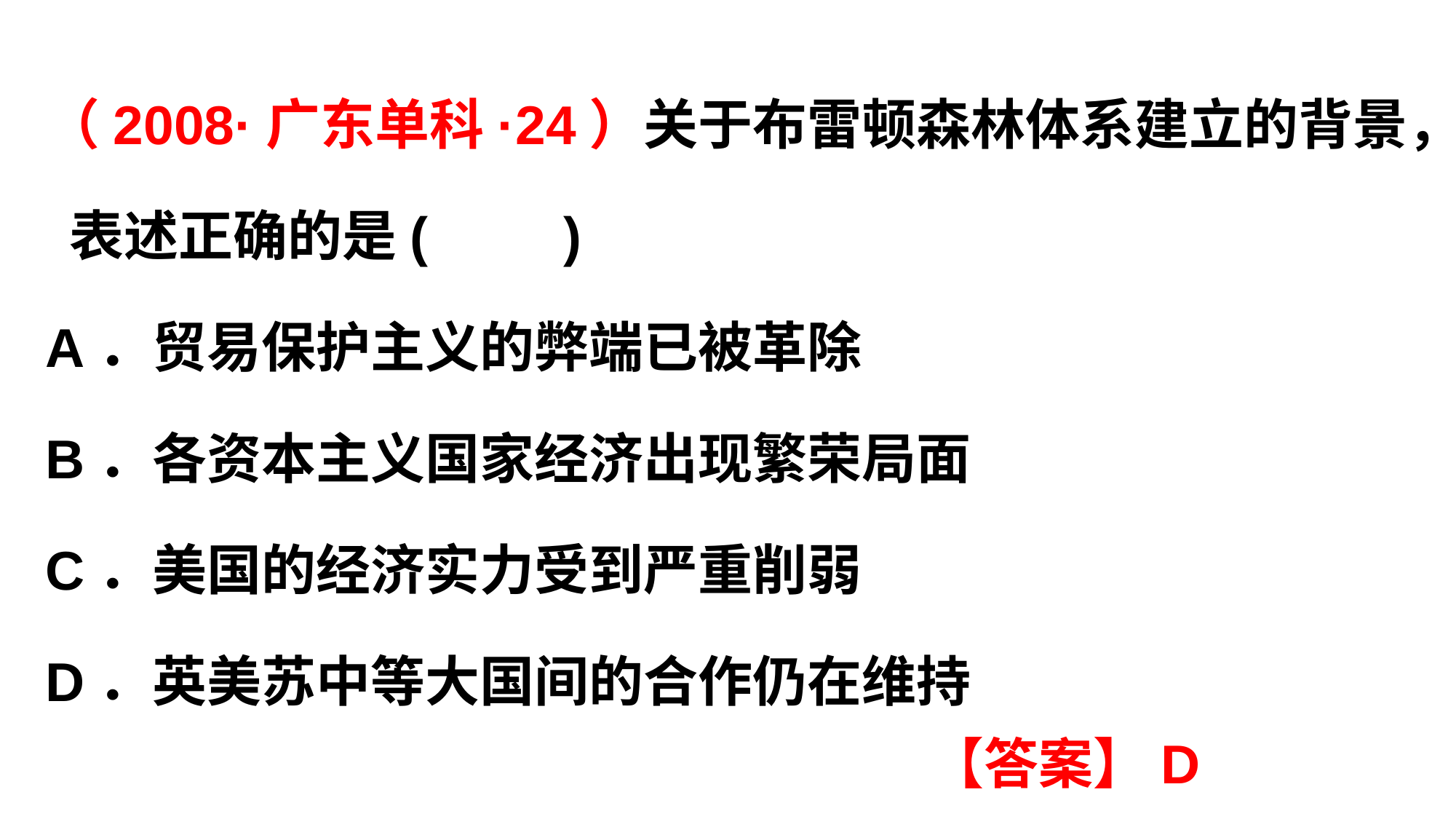

（2008·广东单科·24）关于布雷顿森林体系建立的背景，表述正确的是(　　)
A．贸易保护主义的弊端已被革除
B．各资本主义国家经济出现繁荣局面
C．美国的经济实力受到严重削弱
D．英美苏中等大国间的合作仍在维持
【答案】D